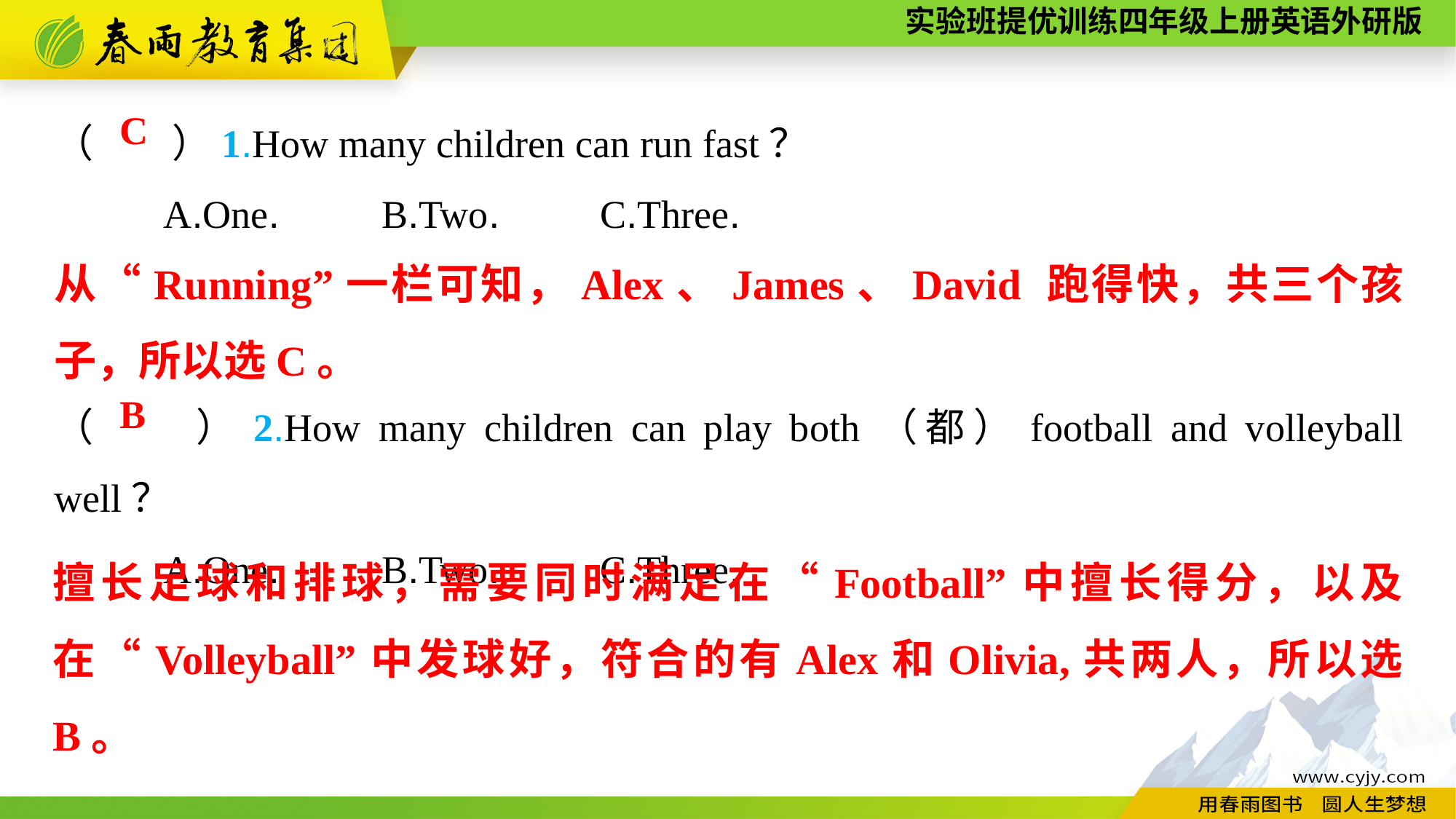

（　　）1.How many children can run fast？
	A.One.	B.Two.	C.Three.

（　　）2.How many children can play both（都）football and volleyball well？
	A.One.	B.Two.	C.Three.

C
从“Running”一栏可知，Alex、James、David 跑得快，共三个孩子，所以选C。
B
擅长足球和排球，需要同时满足在“Football”中擅长得分，以及在“Volleyball”中发球好，符合的有Alex和Olivia,共两人，所以选 B。